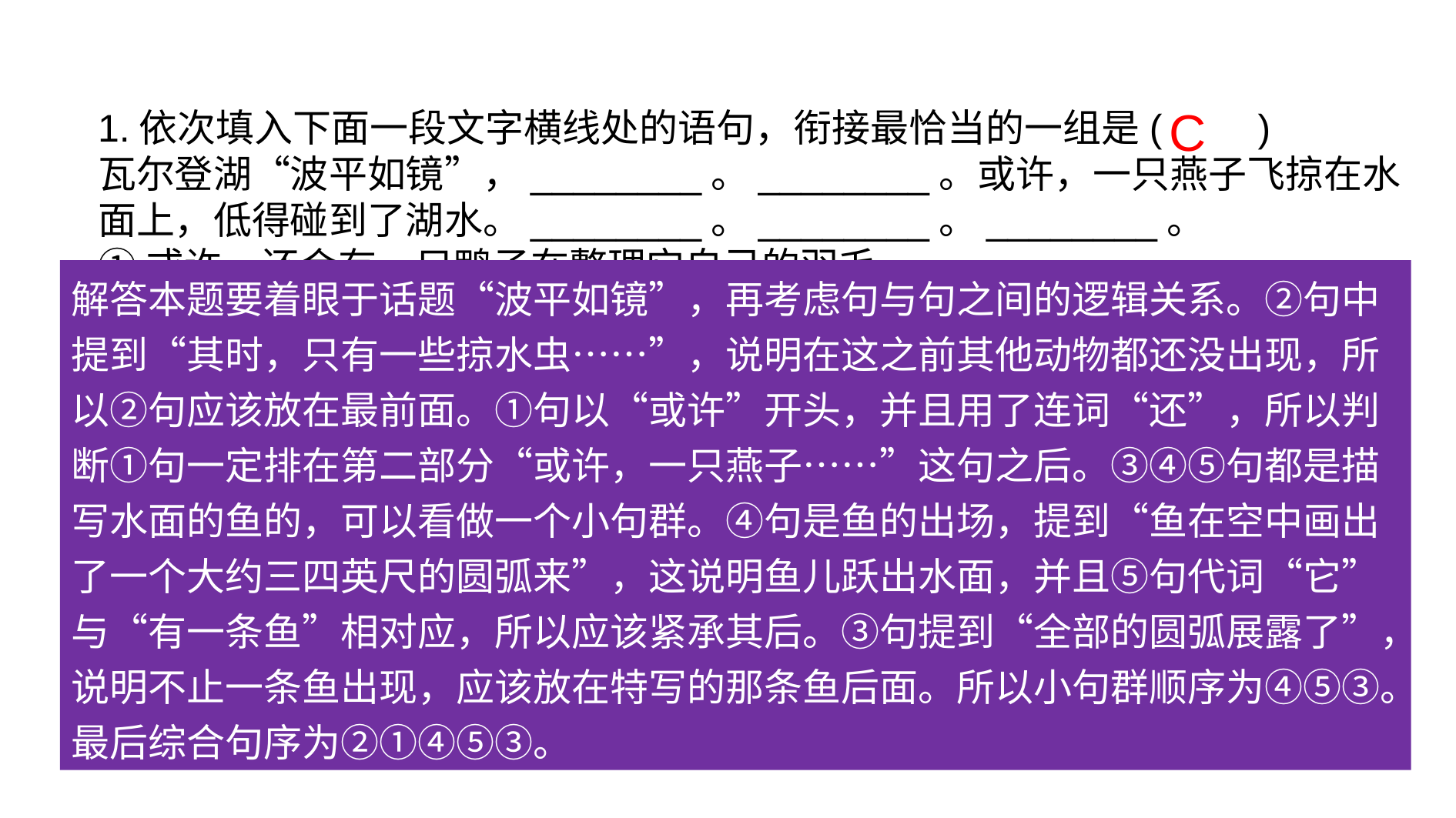

C
1.依次填入下面一段文字横线处的语句，衔接最恰当的一组是(　　)
瓦尔登湖“波平如镜”，________。________。或许，一只燕子飞掠在水面上，低得碰到了湖水。________。________。________。
①或许，还会有一只鸭子在整理它自己的羽毛
②其时，只有一些掠水虫，隔开了同等的距离，分散在全部的湖面
③有时，全部的圆弧展露了，银色的圆弧
④在远处，有一条鱼在空中画出了一个大约三四英尺的圆弧来
⑤它跃起时一道闪光，降落入水，又一道闪光
A．④⑤③②①   B．①②③⑤④C．②①④⑤③   D．①②④③⑤
解答本题要着眼于话题“波平如镜”，再考虑句与句之间的逻辑关系。②句中提到“其时，只有一些掠水虫……”，说明在这之前其他动物都还没出现，所以②句应该放在最前面。①句以“或许”开头，并且用了连词“还”，所以判断①句一定排在第二部分“或许，一只燕子……”这句之后。③④⑤句都是描写水面的鱼的，可以看做一个小句群。④句是鱼的出场，提到“鱼在空中画出了一个大约三四英尺的圆弧来”，这说明鱼儿跃出水面，并且⑤句代词“它”与“有一条鱼”相对应，所以应该紧承其后。③句提到“全部的圆弧展露了”，说明不止一条鱼出现，应该放在特写的那条鱼后面。所以小句群顺序为④⑤③。最后综合句序为②①④⑤③。